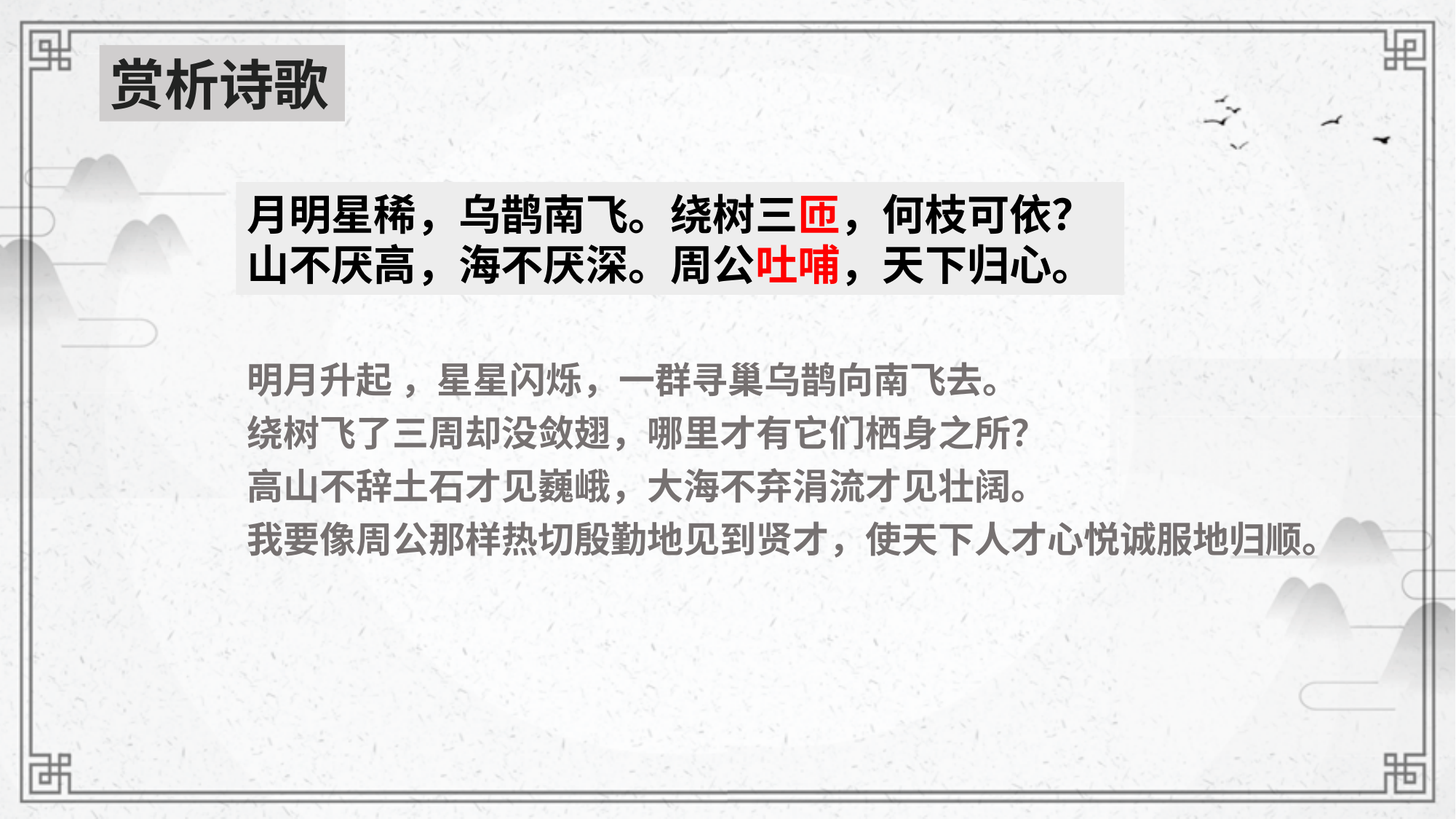

赏析诗歌
月明星稀，乌鹊南飞。绕树三匝，何枝可依？
山不厌高，海不厌深。周公吐哺，天下归心。
明月升起 ，星星闪烁，一群寻巢乌鹊向南飞去。
绕树飞了三周却没敛翅，哪里才有它们栖身之所？
高山不辞土石才见巍峨，大海不弃涓流才见壮阔。
我要像周公那样热切殷勤地见到贤才，使天下人才心悦诚服地归顺。